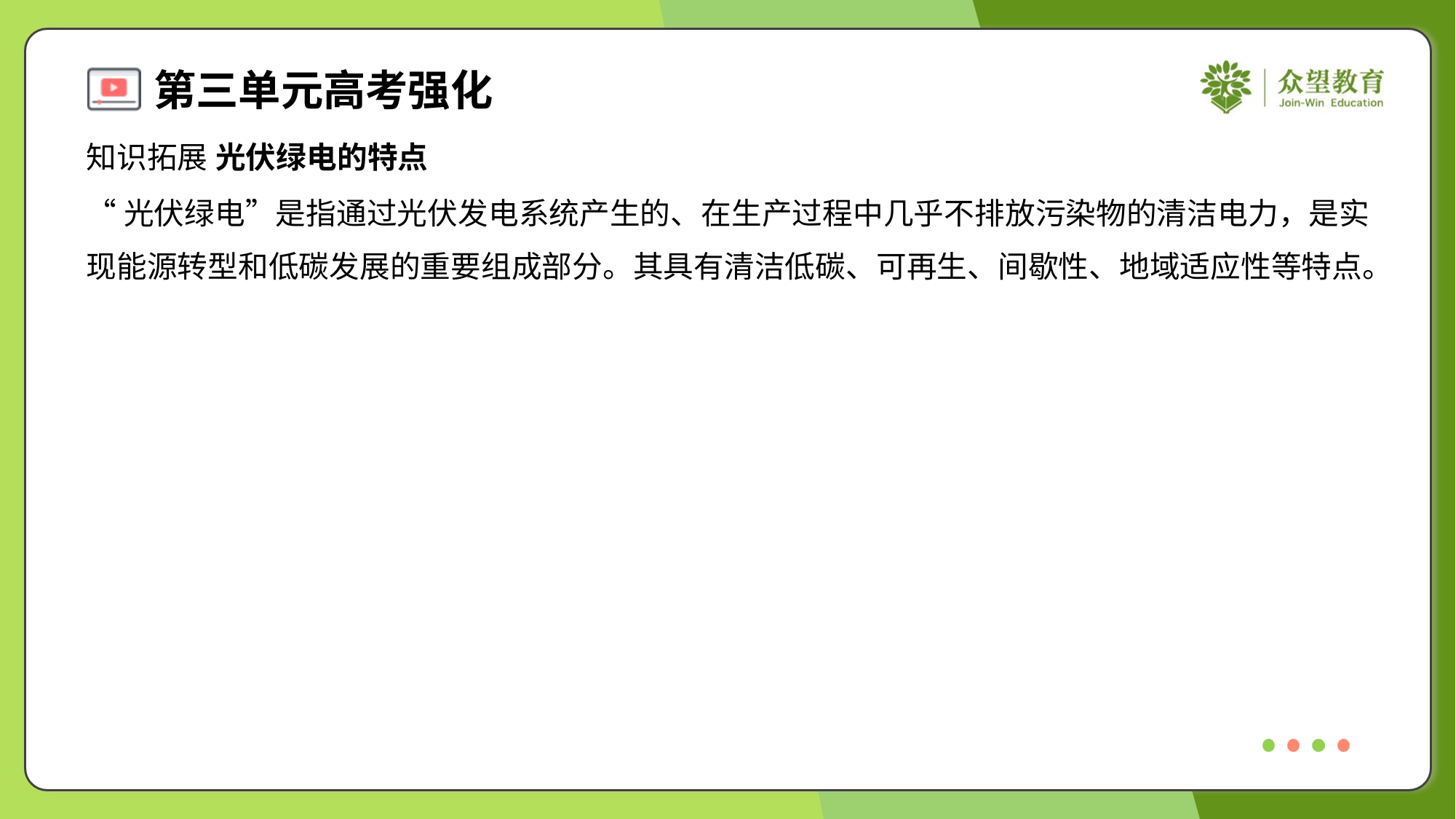

知识拓展 光伏绿电的特点
“光伏绿电”是指通过光伏发电系统产生的、在生产过程中几乎不排放污染物的清洁电力，是实
现能源转型和低碳发展的重要组成部分。其具有清洁低碳、可再生、间歇性、地域适应性等特点。